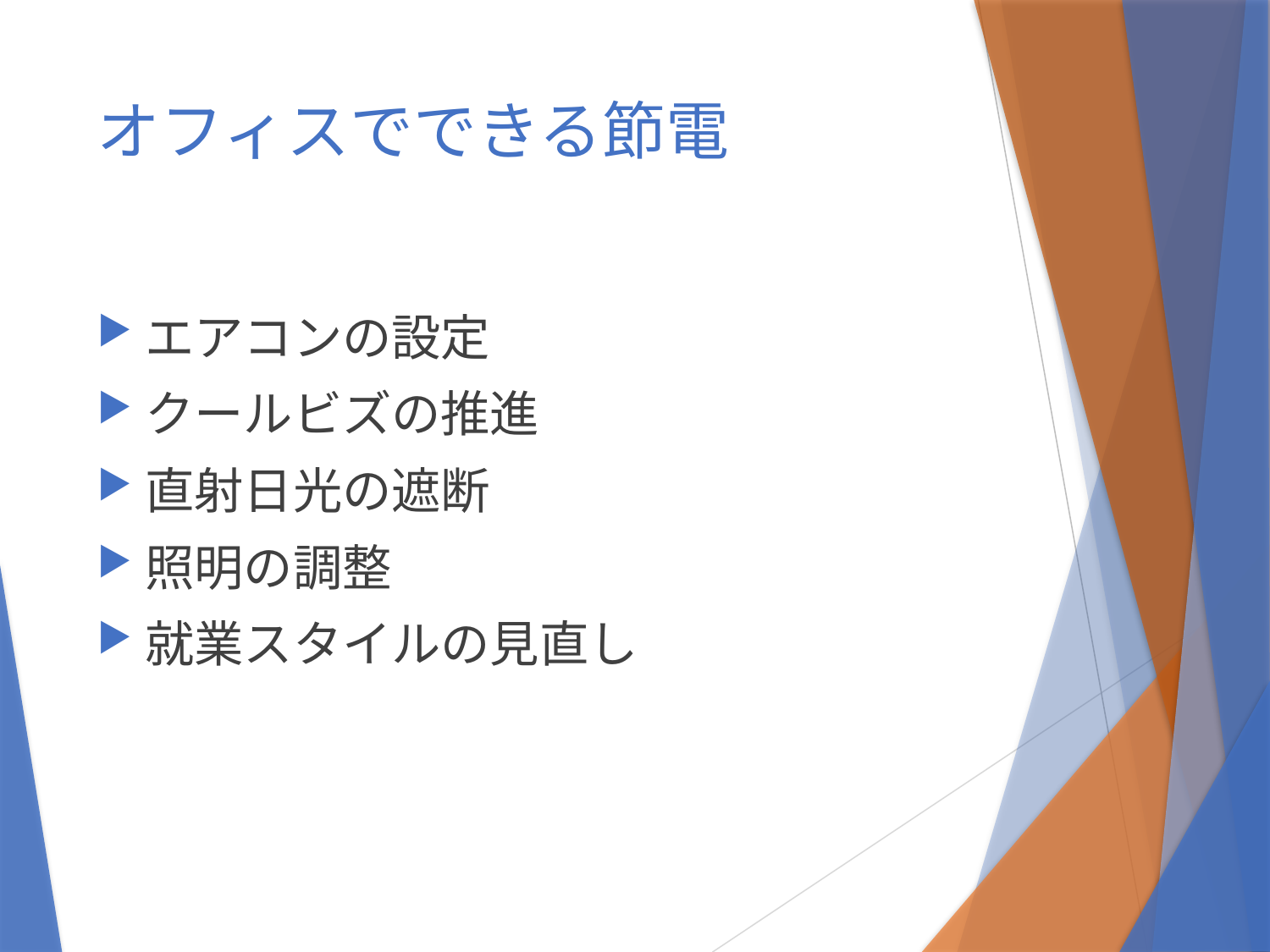

# オフィスでできる節電
エアコンの設定
クールビズの推進
直射日光の遮断
照明の調整
就業スタイルの見直し